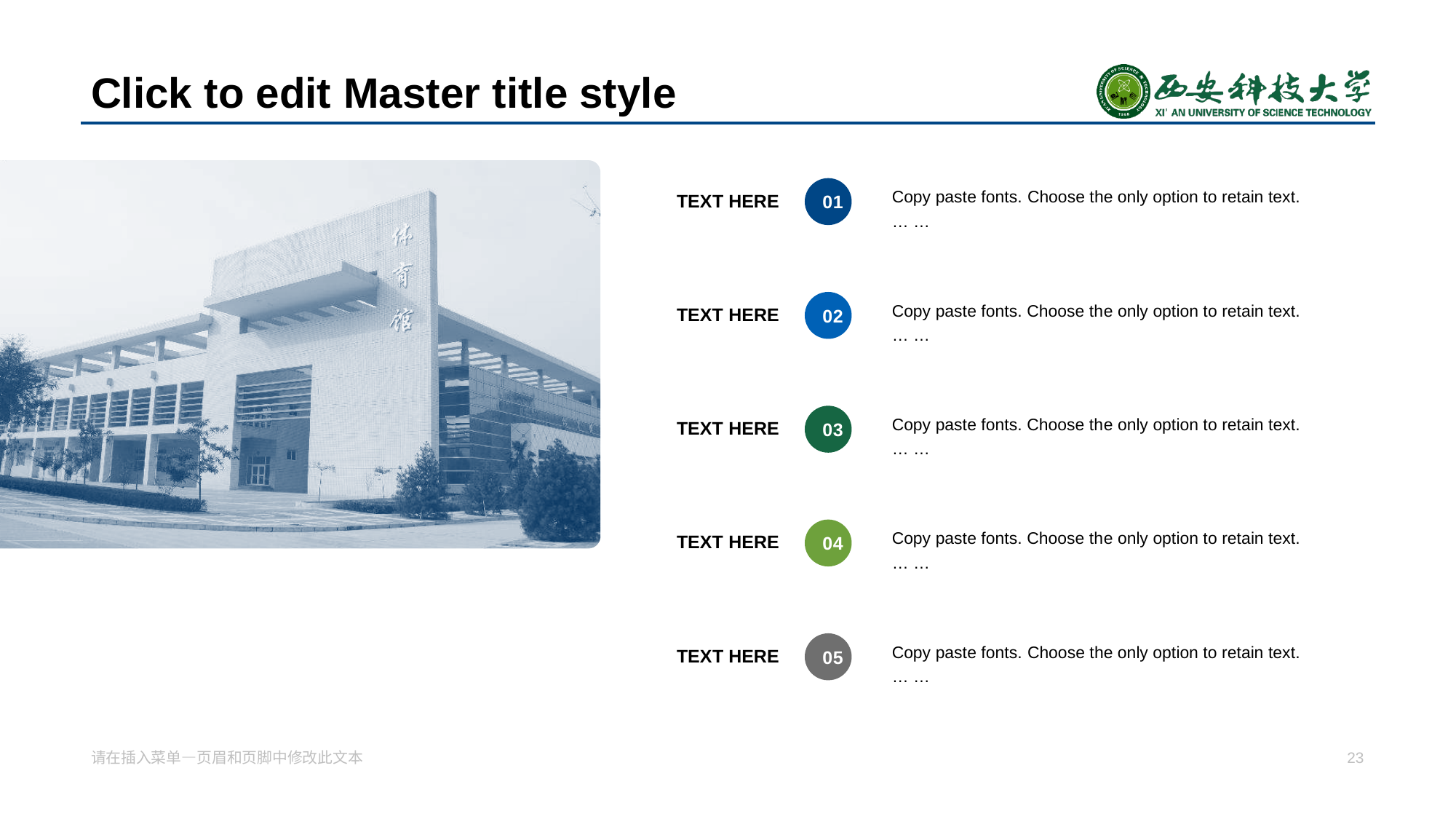

# Click to edit  Master title style

Copy paste fonts.  Choose the only option to retain text.
… …
TEX T HERE
0 1
Copy paste fonts. Choose th e only option to retain text.
… …
TEXT  HERE
0 2
Copy paste fonts. Choose th e only option to retain text.
… …
TEXT  HERE
0 3
Copy paste fonts. Choose th e only option to retain text.
… …
TEXT  HERE
0 4
Copy paste fonts.  Choose the only option to retain text.
… …
TEX T HERE
0 5
请在插入菜单—页 眉和页脚中修改此文本
23